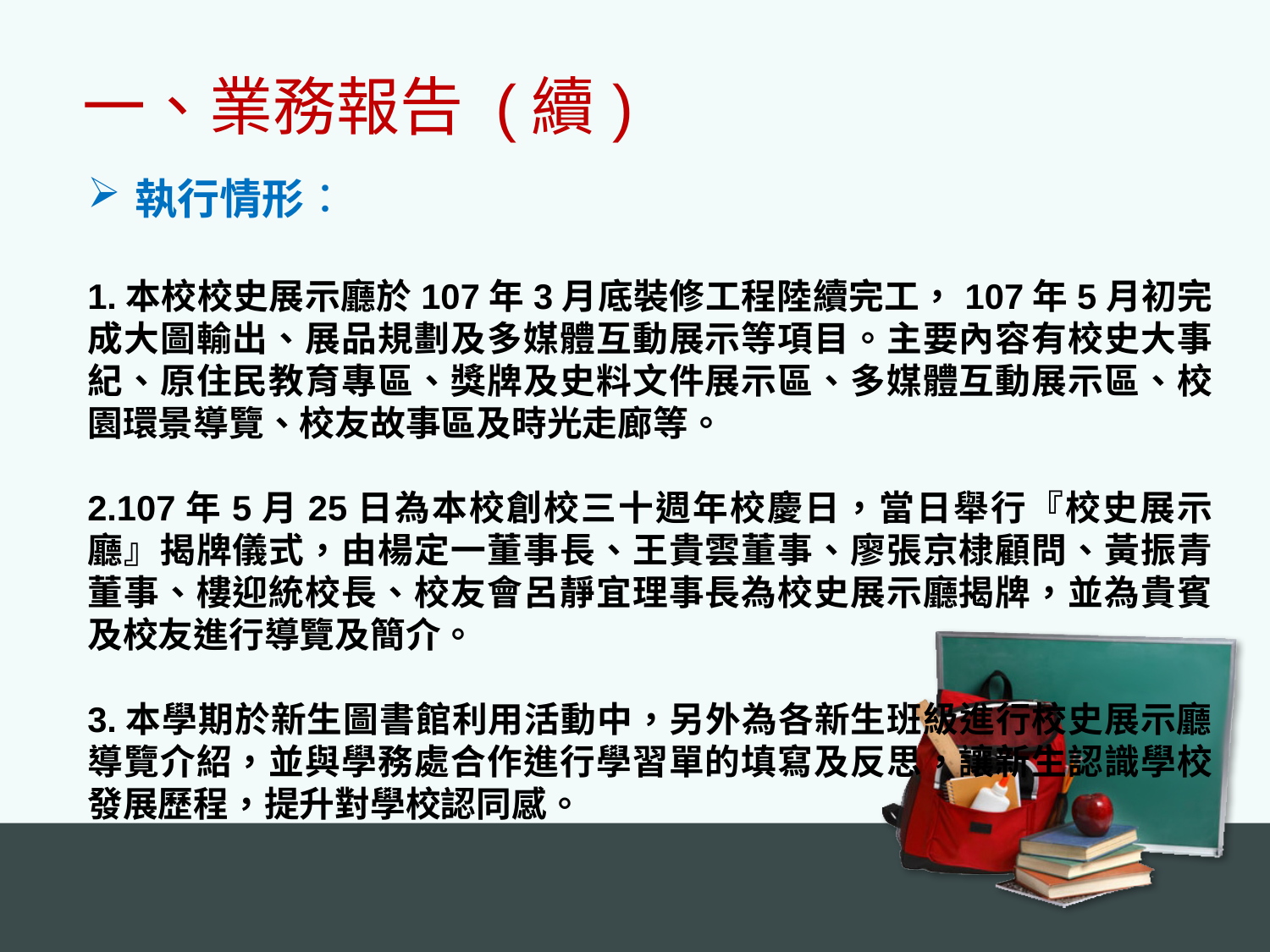

一、業務報告 (續)
執行情形：

1.本校校史展示廳於107年3月底裝修工程陸續完工，107年5月初完成大圖輸出、展品規劃及多媒體互動展示等項目。主要內容有校史大事紀、原住民教育專區、獎牌及史料文件展示區、多媒體互動展示區、校園環景導覽、校友故事區及時光走廊等。

2.107年5月25日為本校創校三十週年校慶日，當日舉行『校史展示廳』揭牌儀式，由楊定一董事長、王貴雲董事、廖張京棣顧問、黃振青董事、樓迎統校長、校友會呂靜宜理事長為校史展示廳揭牌，並為貴賓及校友進行導覽及簡介。

3.本學期於新生圖書館利用活動中，另外為各新生班級進行校史展示廳導覽介紹，並與學務處合作進行學習單的填寫及反思，讓新生認識學校發展歷程，提升對學校認同感。